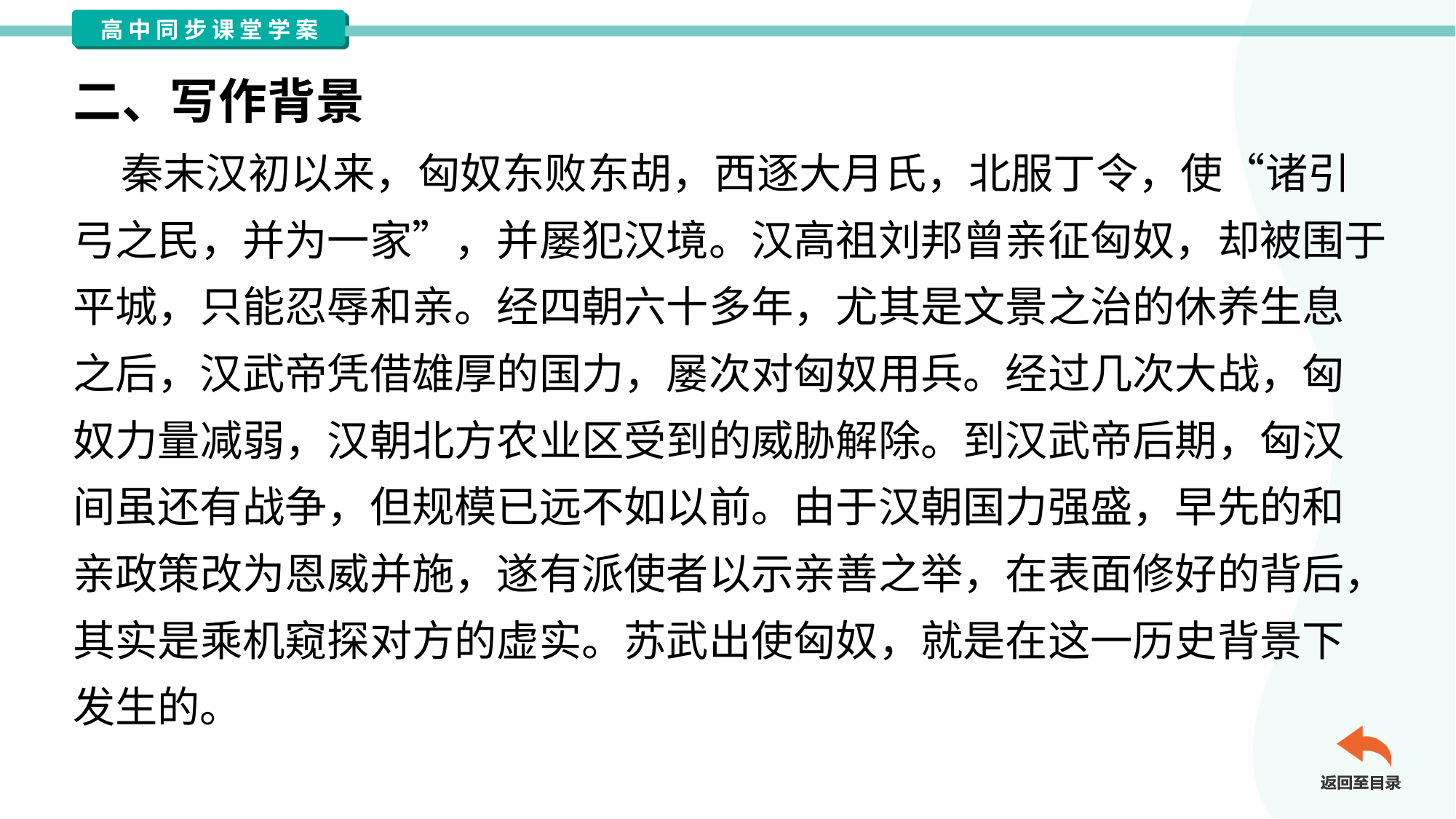

二、写作背景
    秦末汉初以来，匈奴东败东胡，西逐大月氏，北服丁令，使“诸引
弓之民，并为一家”，并屡犯汉境。汉高祖刘邦曾亲征匈奴，却被围于
平城，只能忍辱和亲。经四朝六十多年，尤其是文景之治的休养生息
之后，汉武帝凭借雄厚的国力，屡次对匈奴用兵。经过几次大战，匈
奴力量减弱，汉朝北方农业区受到的威胁解除。到汉武帝后期，匈汉
间虽还有战争，但规模已远不如以前。由于汉朝国力强盛，早先的和
亲政策改为恩威并施，遂有派使者以示亲善之举，在表面修好的背后，
其实是乘机窥探对方的虚实。苏武出使匈奴，就是在这一历史背景下
发生的。